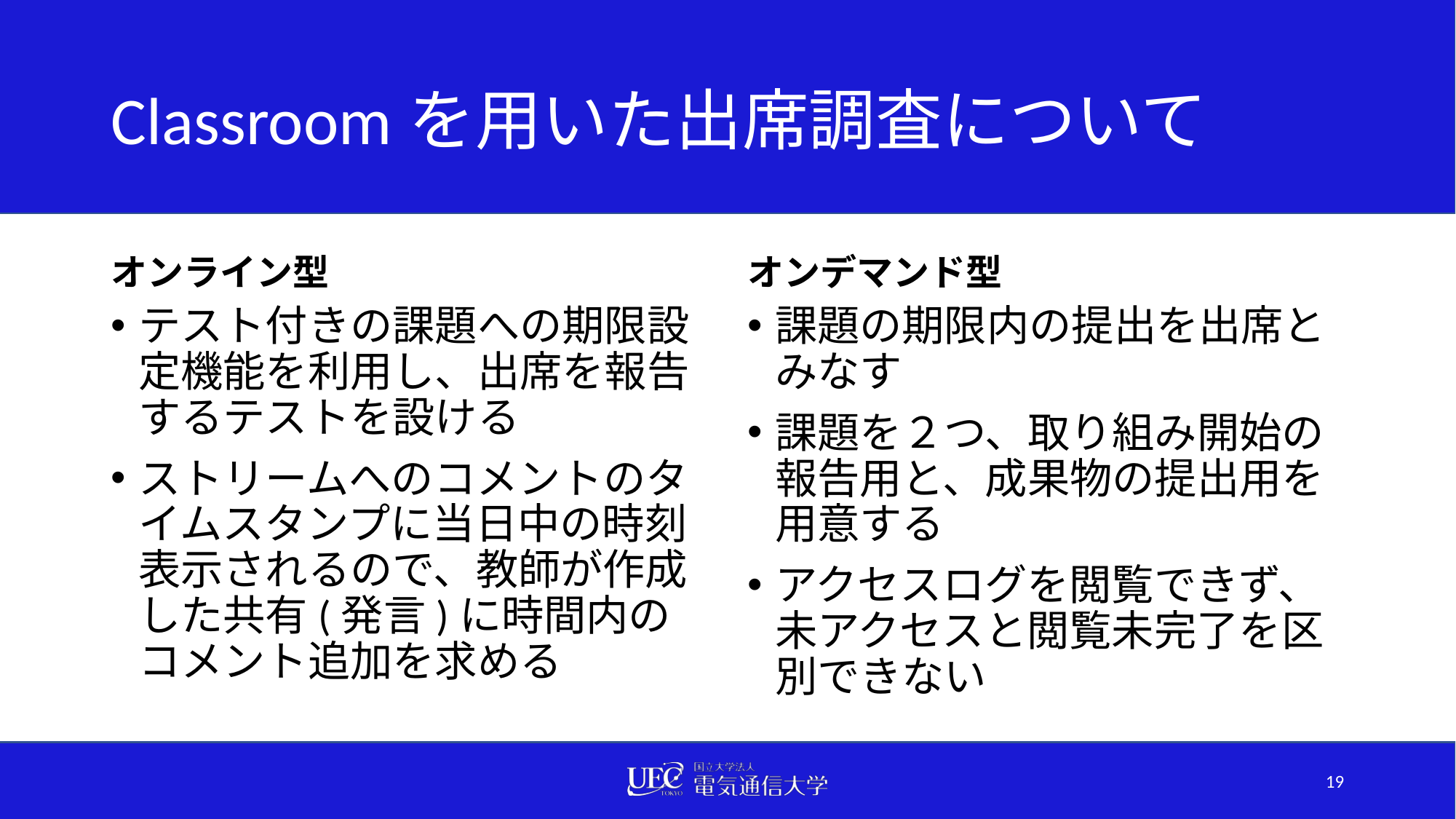

# Classroomを用いた出席調査について
オンライン型
オンデマンド型
テスト付きの課題への期限設定機能を利用し、出席を報告するテストを設ける
ストリームへのコメントのタイムスタンプに当日中の時刻表示されるので、教師が作成した共有(発言)に時間内のコメント追加を求める
課題の期限内の提出を出席とみなす
課題を２つ、取り組み開始の報告用と、成果物の提出用を用意する
アクセスログを閲覧できず、未アクセスと閲覧未完了を区別できない
19